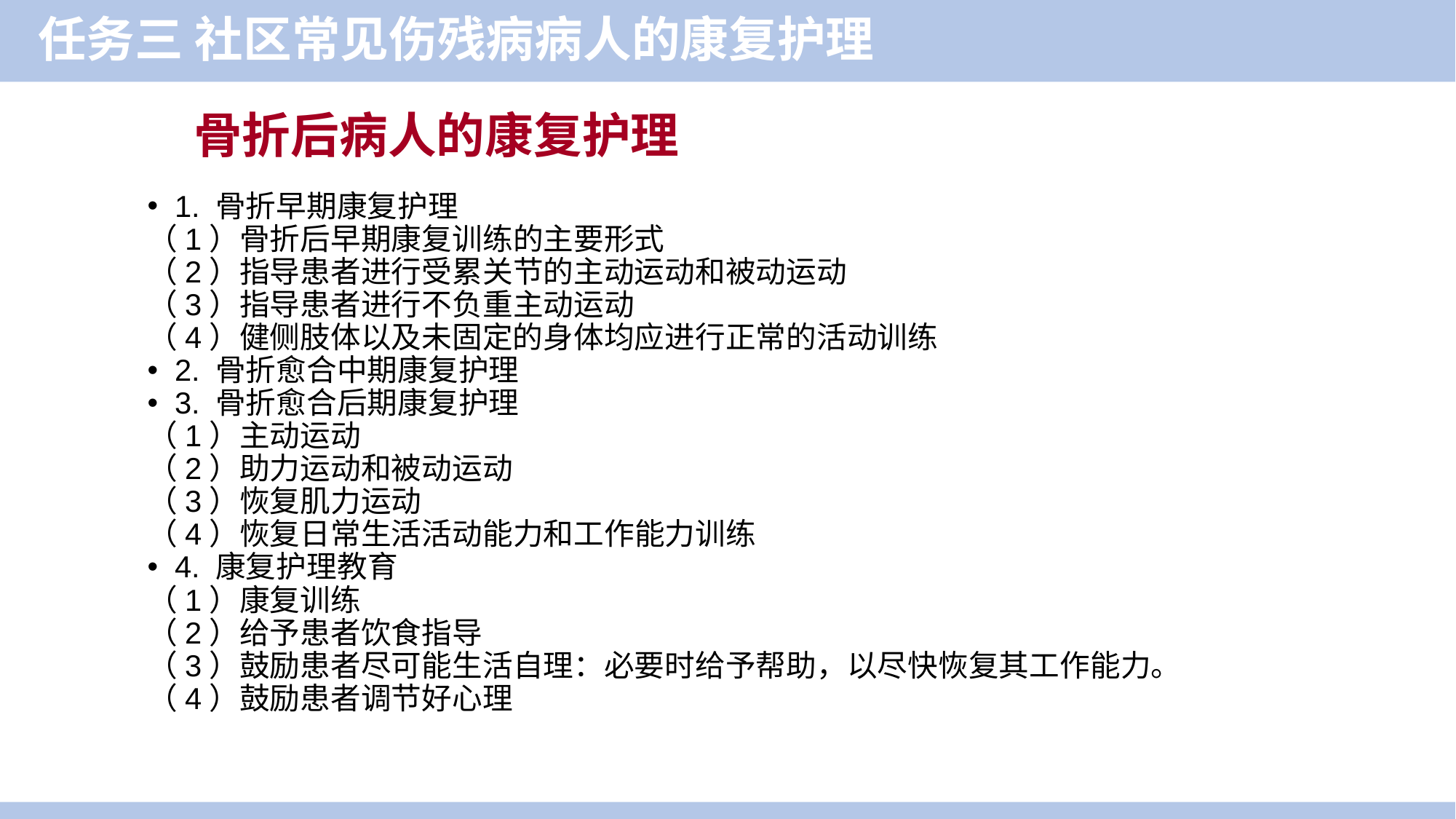

任务三 社区常见伤残病病人的康复护理
骨折后病人的康复护理
1. 骨折早期康复护理
（1）骨折后早期康复训练的主要形式
（2）指导患者进行受累关节的主动运动和被动运动
（3）指导患者进行不负重主动运动
（4）健侧肢体以及未固定的身体均应进行正常的活动训练
2. 骨折愈合中期康复护理
3. 骨折愈合后期康复护理
（1）主动运动
（2）助力运动和被动运动
（3）恢复肌力运动
（4）恢复日常生活活动能力和工作能力训练
4. 康复护理教育
（1）康复训练
（2）给予患者饮食指导
（3）鼓励患者尽可能生活自理：必要时给予帮助，以尽快恢复其工作能力。
（4）鼓励患者调节好心理